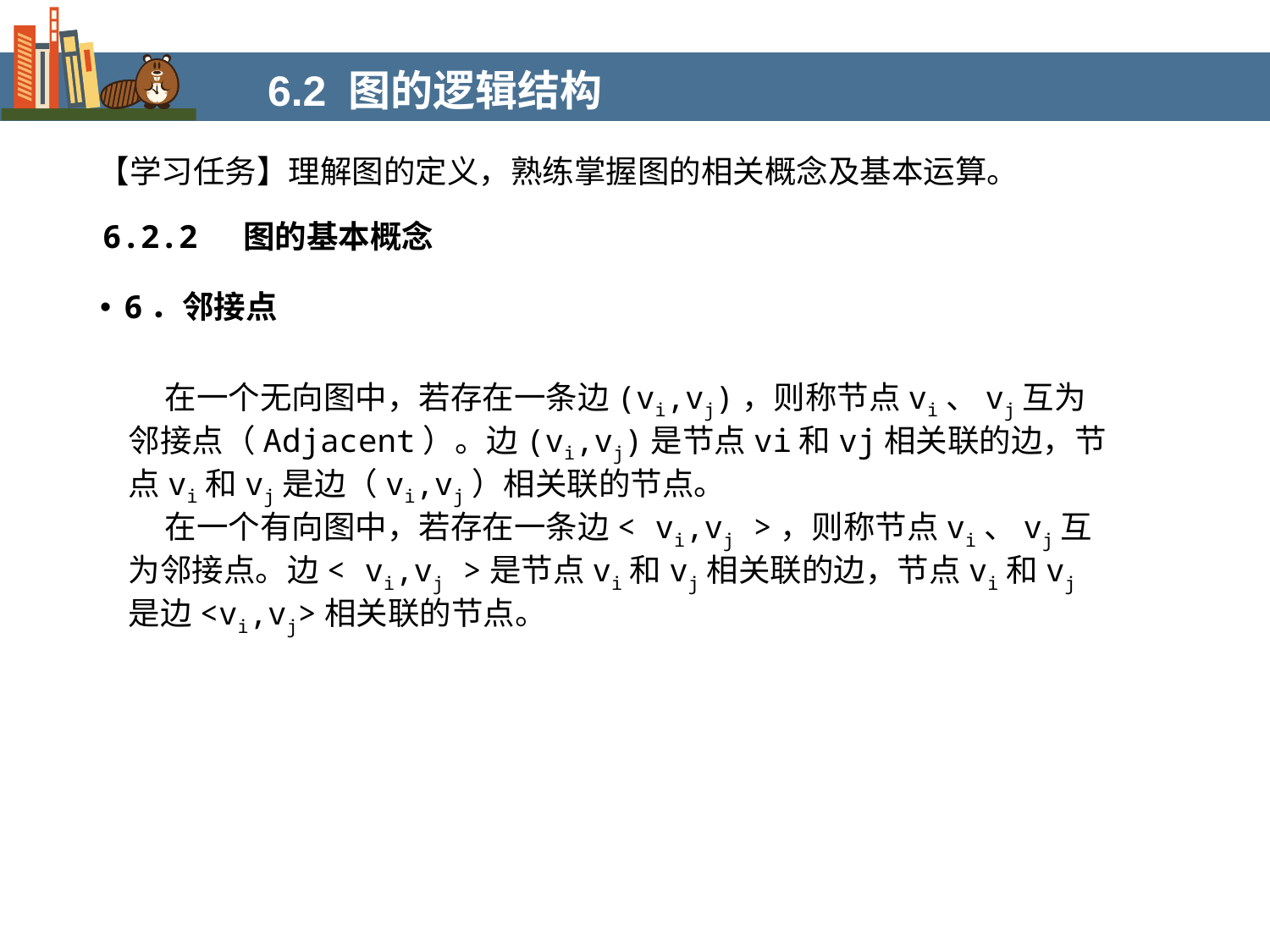

6.2 图的逻辑结构
【学习任务】理解图的定义，熟练掌握图的相关概念及基本运算。

6.2.2  图的基本概念
6．邻接点
    在一个无向图中，若存在一条边(vi,vj)，则称节点vi、vj互为邻接点（Adjacent）。边(vi,vj)是节点vi和vj相关联的边，节点vi和vj是边（vi,vj）相关联的节点。
    在一个有向图中，若存在一条边< vi,vj >，则称节点vi、vj互为邻接点。边< vi,vj >是节点vi和vj相关联的边，节点vi和vj是边<vi,vj>相关联的节点。